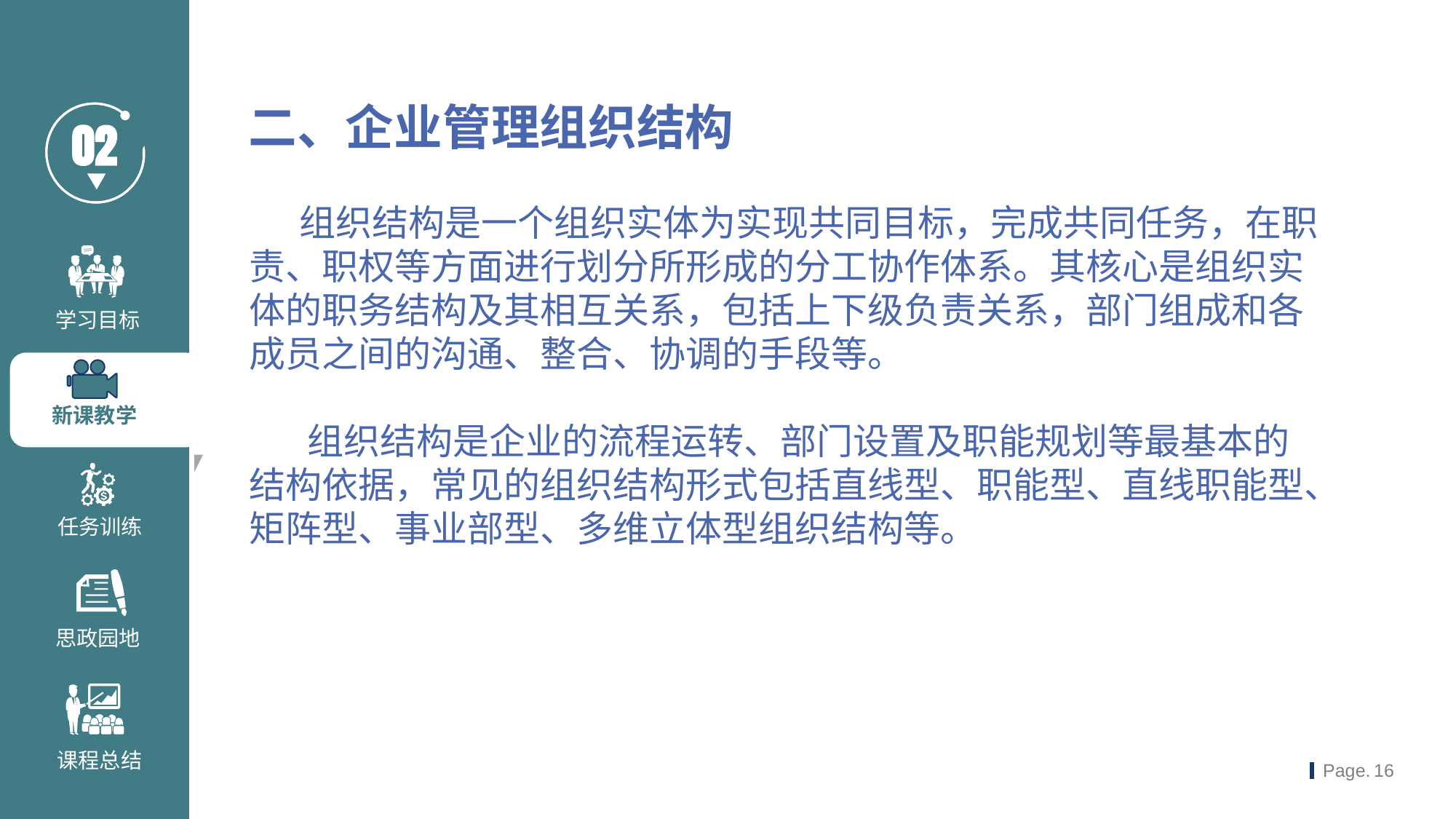

二、企业管理组织结构
       组织结构是一个组织实体为实现共同目标，完成共同任务，在职责、职权等方面进行划分所形成的分工协作体系。其核心是组织实体的职务结构及其相互关系，包括上下级负责关系，部门组成和各成员之间的沟通、整合、协调的手段等。

      组织结构是企业的流程运转、部门设置及职能规划等最基本的结构依据，常见的组织结构形式包括直线型、职能型、直线职能型、矩阵型、事业部型、多维立体型组织结构等。